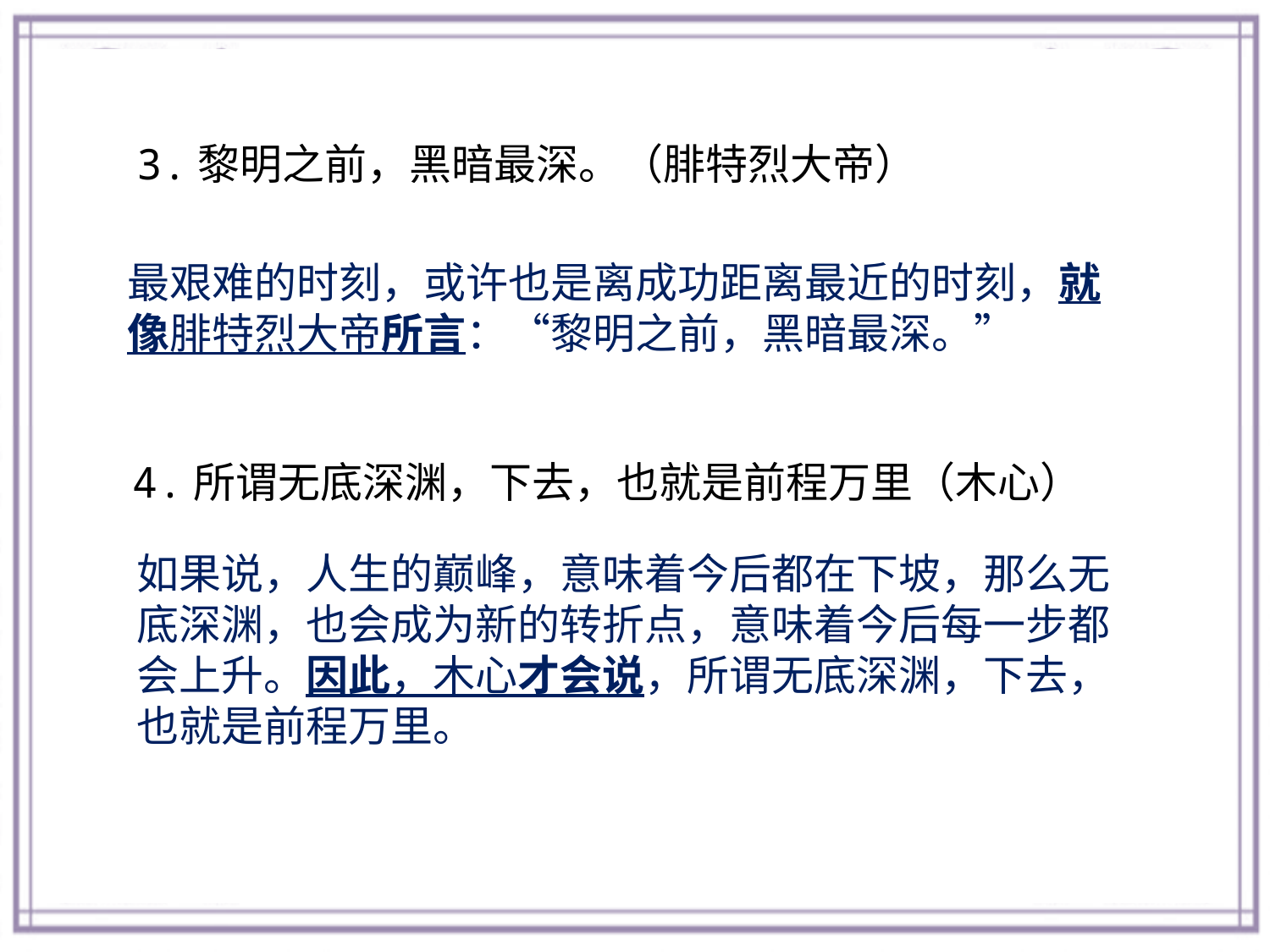

3.黎明之前，黑暗最深。（腓特烈大帝）
最艰难的时刻，或许也是离成功距离最近的时刻，就像腓特烈大帝所言：“黎明之前，黑暗最深。”
4.所谓无底深渊，下去，也就是前程万里（木心）
如果说，人生的巅峰，意味着今后都在下坡，那么无底深渊，也会成为新的转折点，意味着今后每一步都会上升。因此，木心才会说，所谓无底深渊，下去，也就是前程万里。